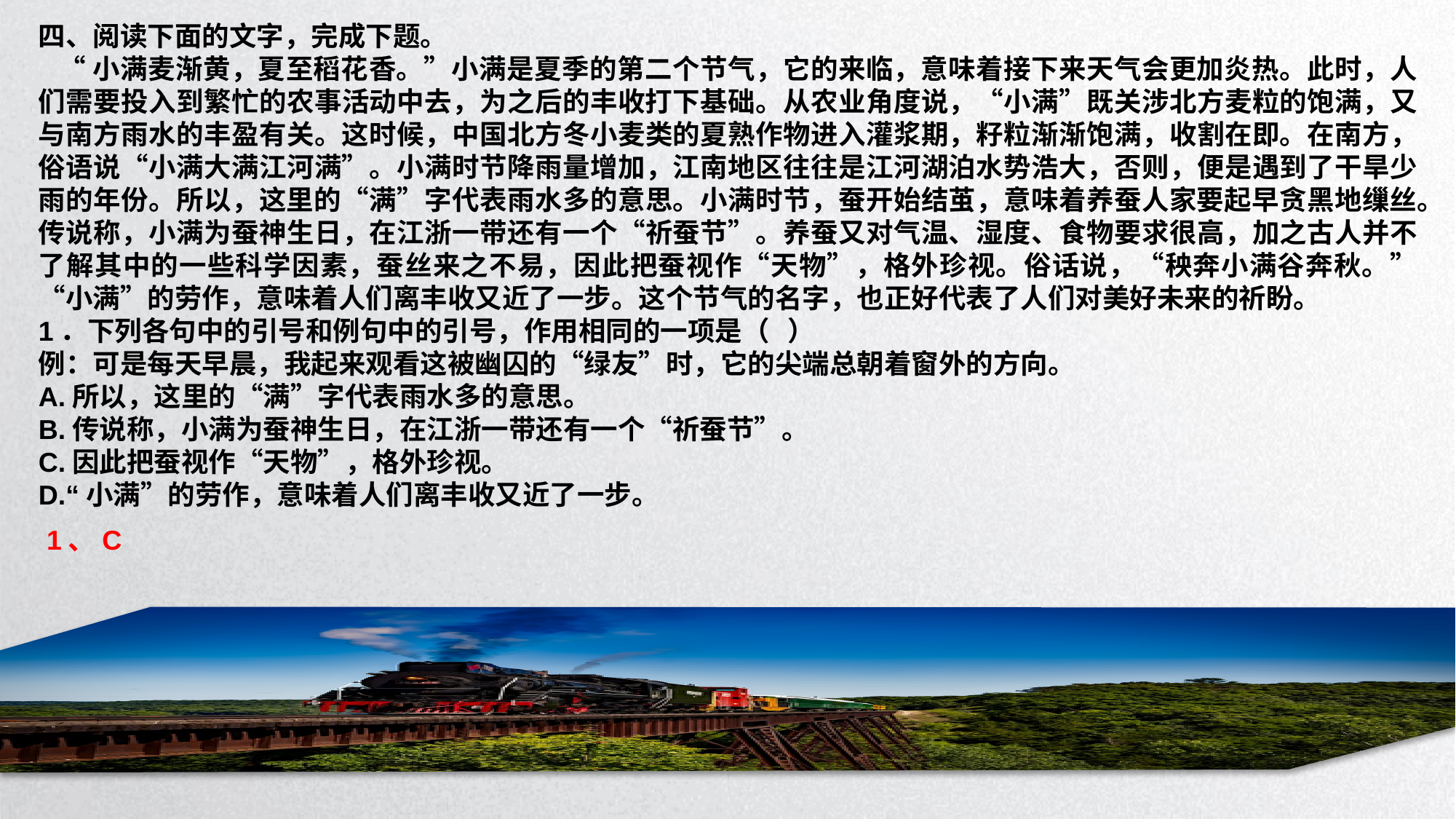

四、阅读下面的文字，完成下题。
   “小满麦渐黄，夏至稻花香。”小满是夏季的第二个节气，它的来临，意味着接下来天气会更加炎热。此时，人们需要投入到繁忙的农事活动中去，为之后的丰收打下基础。从农业角度说，“小满”既关涉北方麦粒的饱满，又与南方雨水的丰盈有关。这时候，中国北方冬小麦类的夏熟作物进入灌浆期，籽粒渐渐饱满，收割在即。在南方，俗语说“小满大满江河满”。小满时节降雨量增加，江南地区往往是江河湖泊水势浩大，否则，便是遇到了干旱少雨的年份。所以，这里的“满”字代表雨水多的意思。小满时节，蚕开始结茧，意味着养蚕人家要起早贪黑地缫丝。传说称，小满为蚕神生日，在江浙一带还有一个“祈蚕节”。养蚕又对气温、湿度、食物要求很高，加之古人并不了解其中的一些科学因素，蚕丝来之不易，因此把蚕视作“天物”，格外珍视。俗话说，“秧奔小满谷奔秋。”“小满”的劳作，意味着人们离丰收又近了一步。这个节气的名字，也正好代表了人们对美好未来的祈盼。
1．下列各句中的引号和例句中的引号，作用相同的一项是（   ）
例：可是每天早晨，我起来观看这被幽囚的“绿友”时，它的尖端总朝着窗外的方向。
A.所以，这里的“满”字代表雨水多的意思。
B.传说称，小满为蚕神生日，在江浙一带还有一个“祈蚕节”。
C.因此把蚕视作“天物”，格外珍视。
D.“小满”的劳作，意味着人们离丰收又近了一步。
1、C